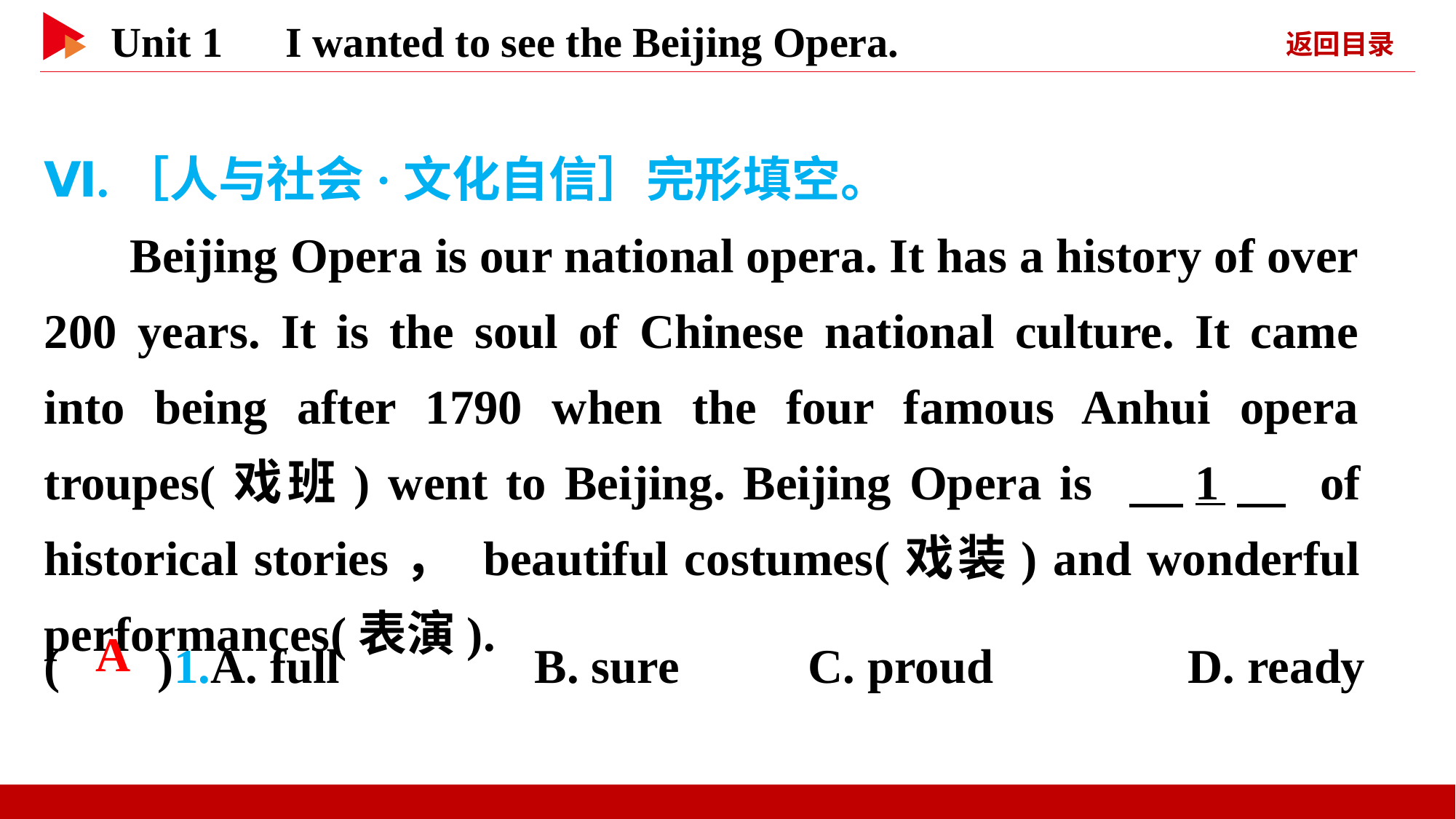

Ⅵ.［人与社会·文化自信］完形填空。
Beijing Opera is our national opera. It has a history of over 200 years. It is the soul of Chinese national culture. It came into being after 1790 when the four famous Anhui opera troupes(戏班) went to Beijing. Beijing Opera is 　1　 of historical stories， beautiful costumes(戏装) and wonderful performances(表演).
(        )1.A. full                B. sure		C. proud                D. ready
   A